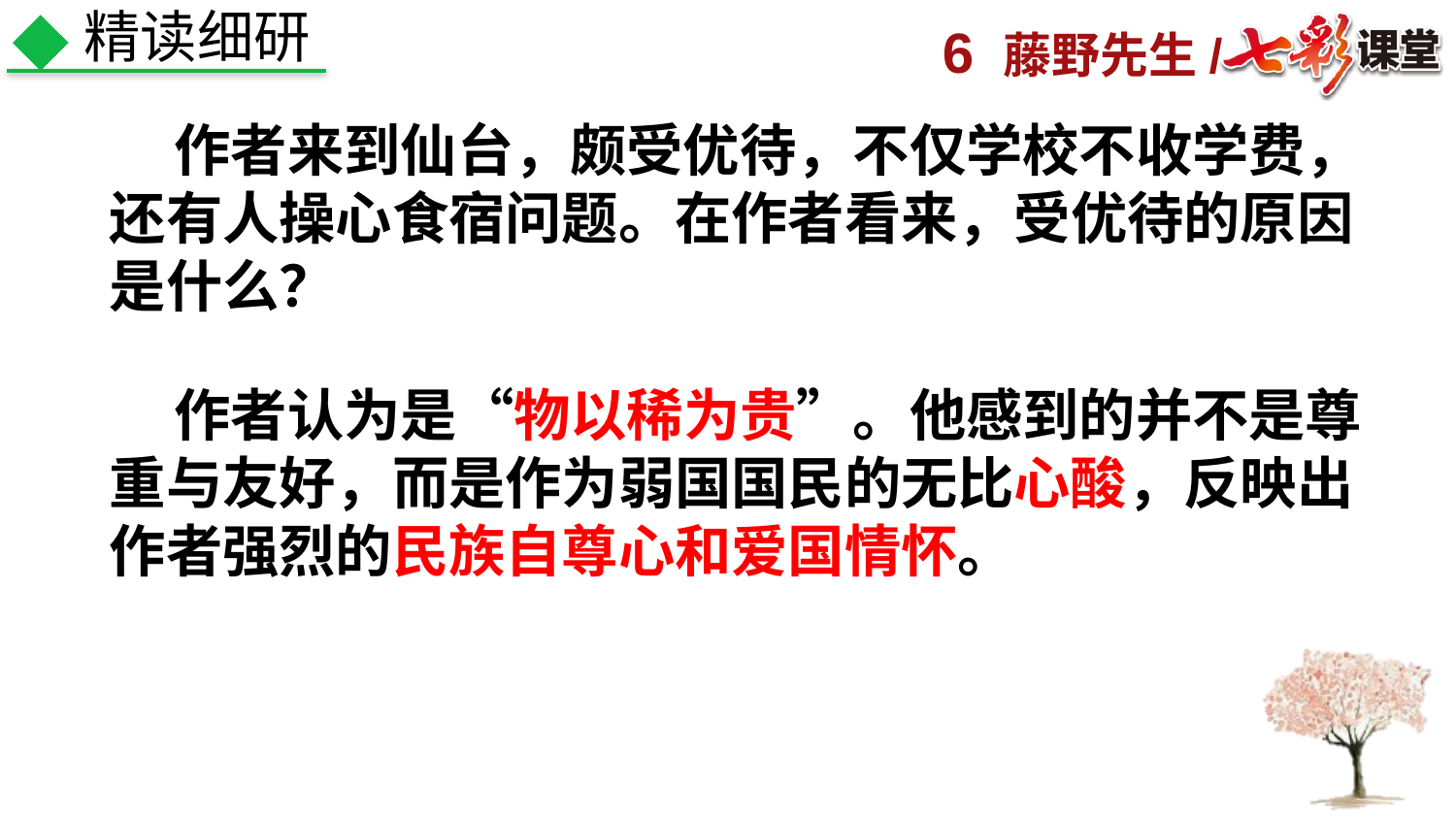

精读细研

    作者来到仙台，颇受优待，不仅学校不收学费，还有人操心食宿问题。在作者看来，受优待的原因是什么？
    作者认为是“物以稀为贵”。他感到的并不是尊重与友好，而是作为弱国国民的无比心酸，反映出作者强烈的民族自尊心和爱国情怀。